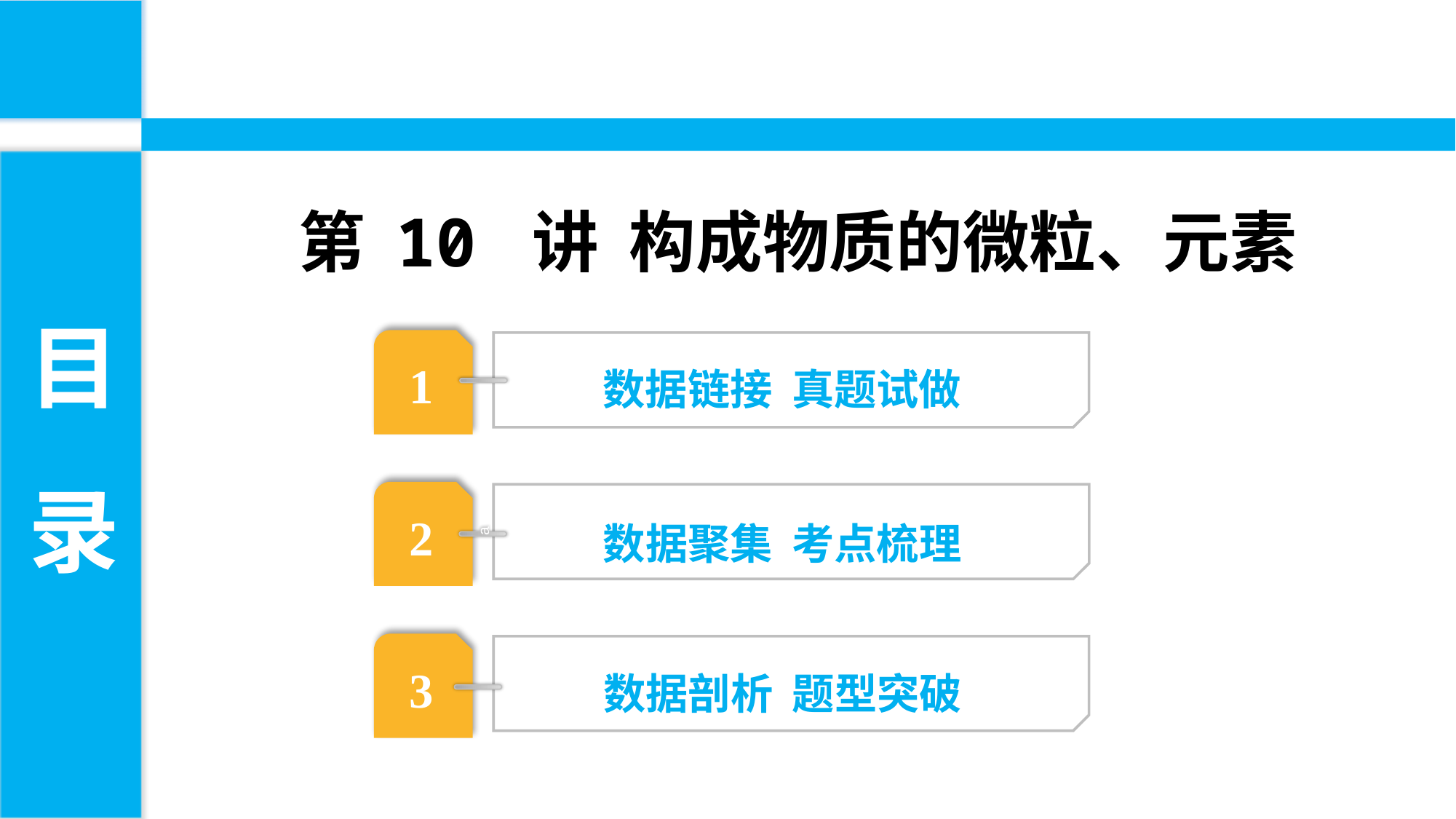

第 10 讲  构成物质的微粒、元素
目
录
1
数据链接  真题试做

2

数据聚集  考点梳理
a
3

数据剖析  题型突破